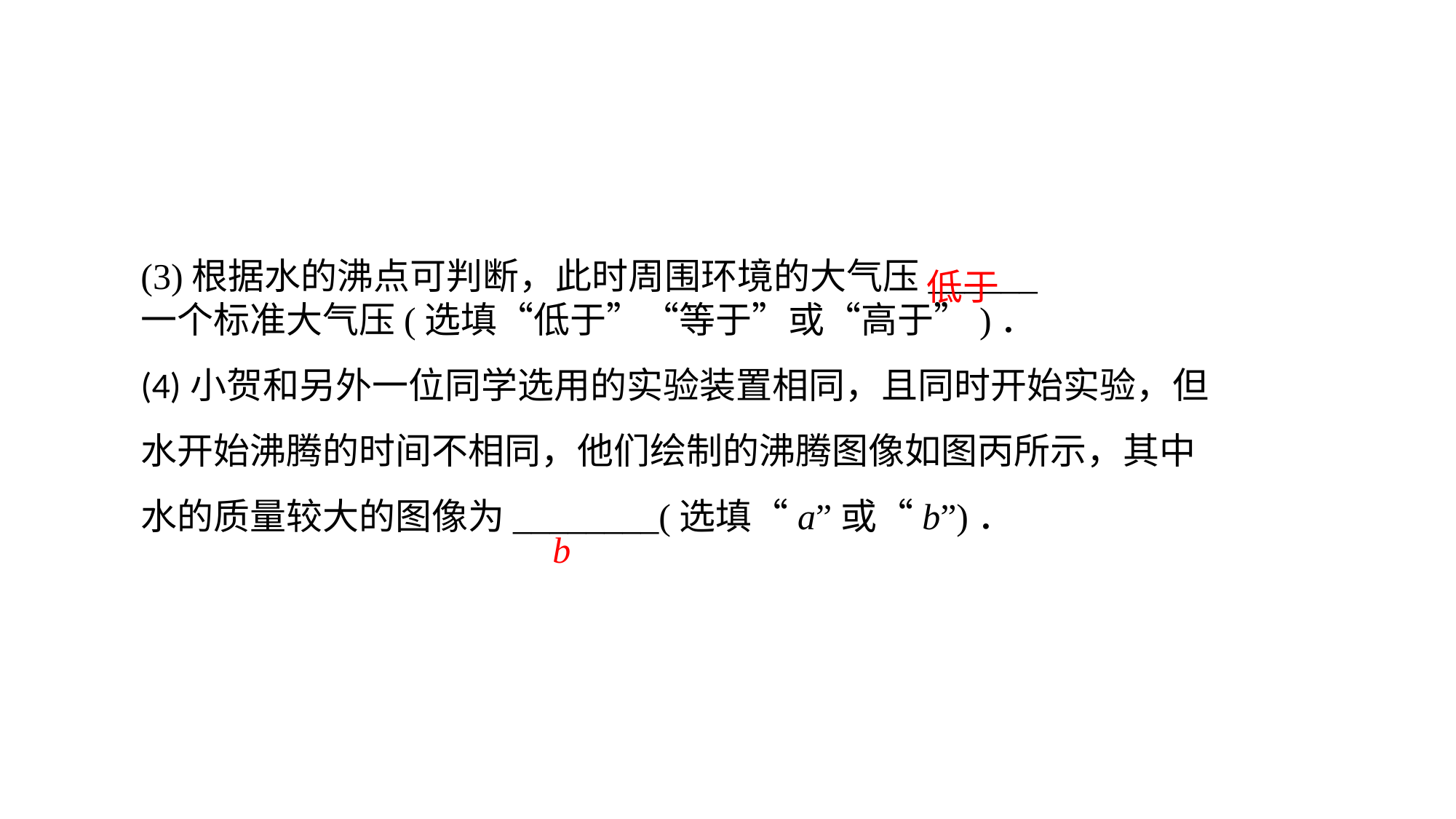

(3)根据水的沸点可判断，此时周围环境的大气压______一个标准大气压(选填“低于”“等于”或“高于”)．(4)小贺和另外一位同学选用的实验装置相同，且同时开始实验，但水开始沸腾的时间不相同，他们绘制的沸腾图像如图丙所示，其中水的质量较大的图像为________(选填“a”或“b”)．
低于
b